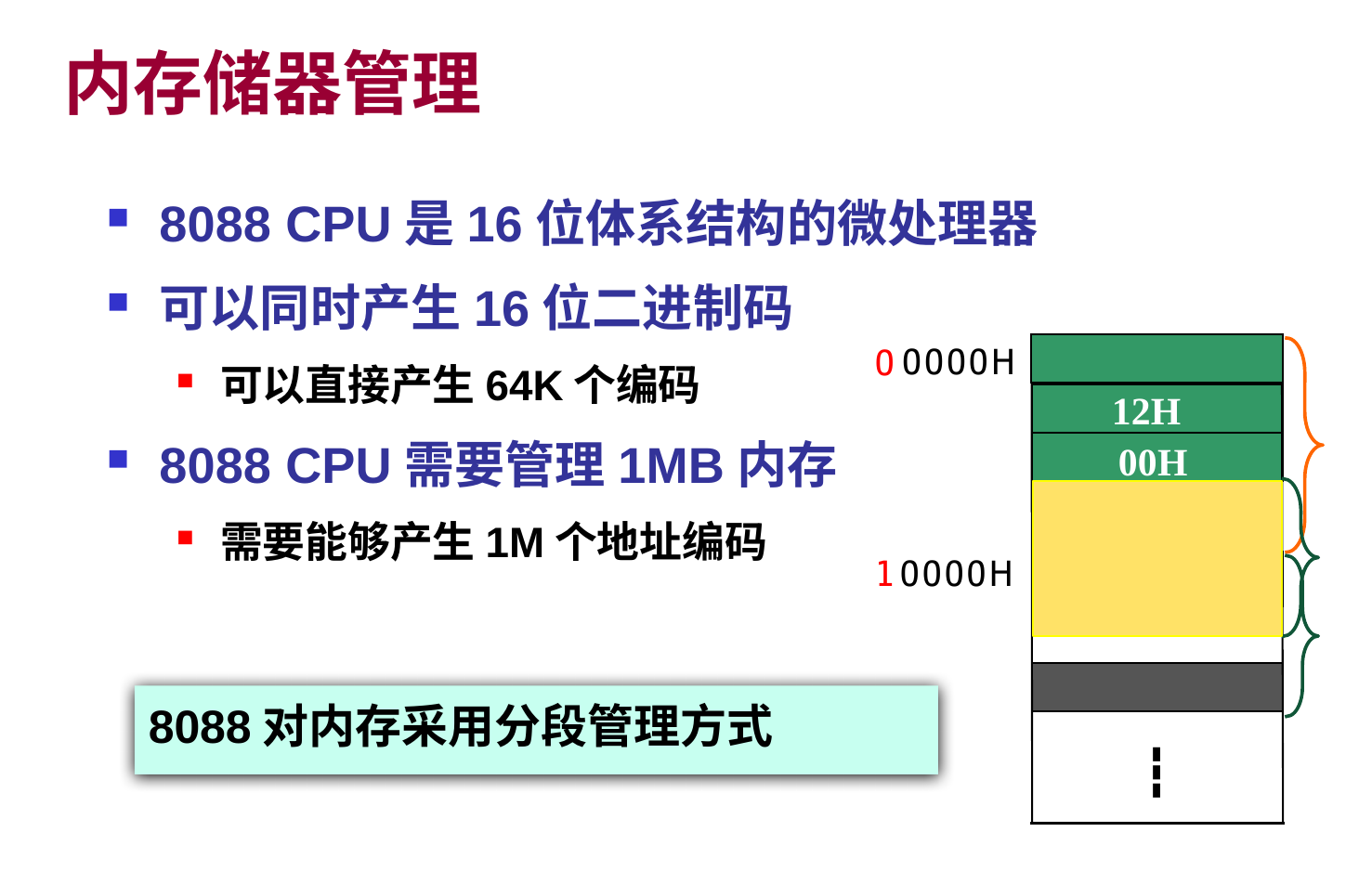

# 内存储器管理
8088 CPU是16位体系结构的微处理器
可以同时产生16位二进制码
可以直接产生64K个编码
8088 CPU需要管理1MB内存
需要能够产生1M个地址编码
0000H
0

12H

00H

…

…

┇

1
0000H

8088对内存采用分段管理方式